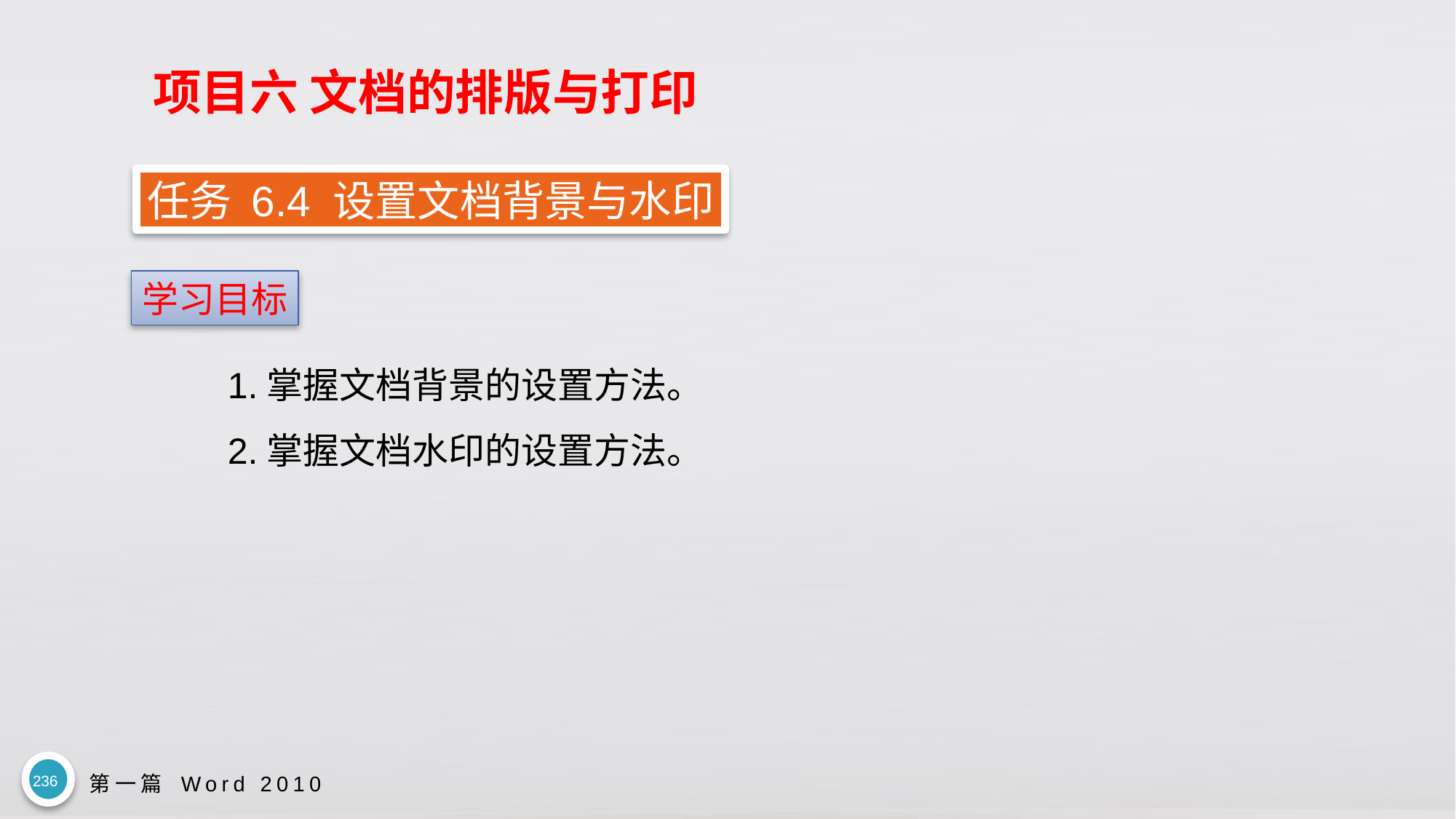

# 项目六 文档的排版与打印
任务 6.4 设置文档背景与水印
学习目标
1.掌握文档背景的设置方法。
2.掌握文档水印的设置方法。
236